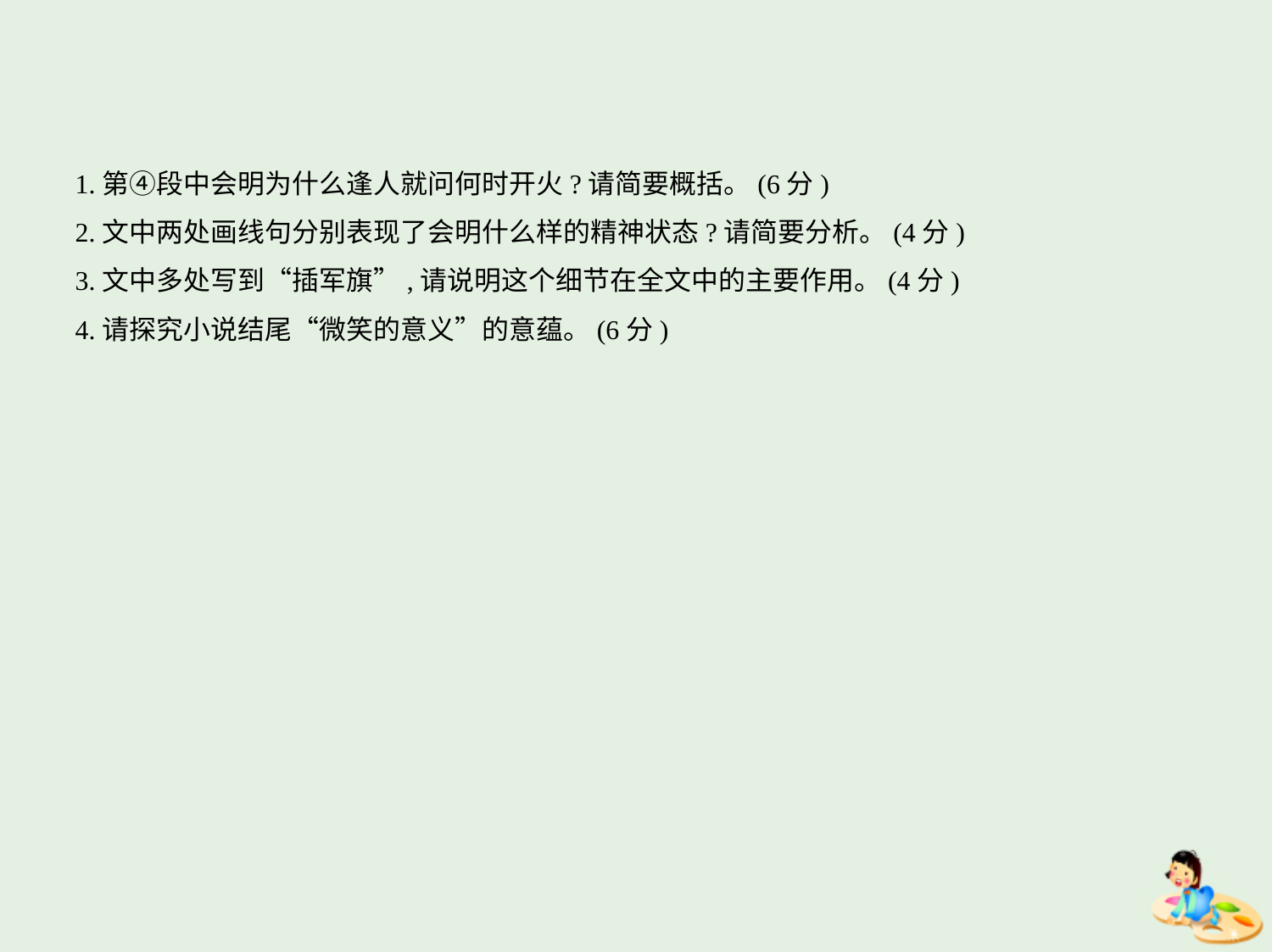

1.第④段中会明为什么逢人就问何时开火?请简要概括。(6分)
2.文中两处画线句分别表现了会明什么样的精神状态?请简要分析。(4分)
3.文中多处写到“插军旗”,请说明这个细节在全文中的主要作用。(4分)
4.请探究小说结尾“微笑的意义”的意蕴。(6分)